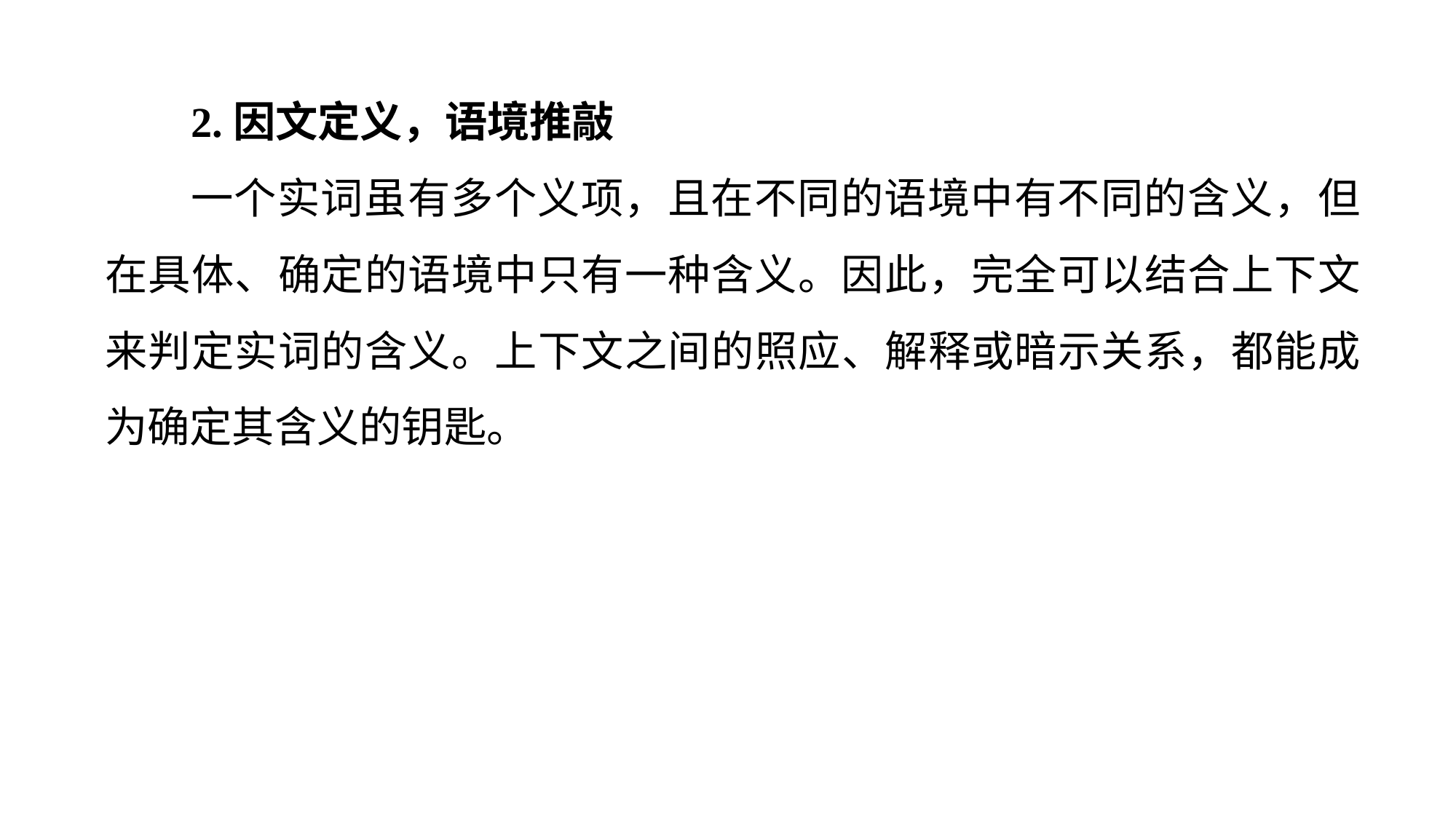

2.因文定义，语境推敲
一个实词虽有多个义项，且在不同的语境中有不同的含义，但在具体、确定的语境中只有一种含义。因此，完全可以结合上下文来判定实词的含义。上下文之间的照应、解释或暗示关系，都能成为确定其含义的钥匙。